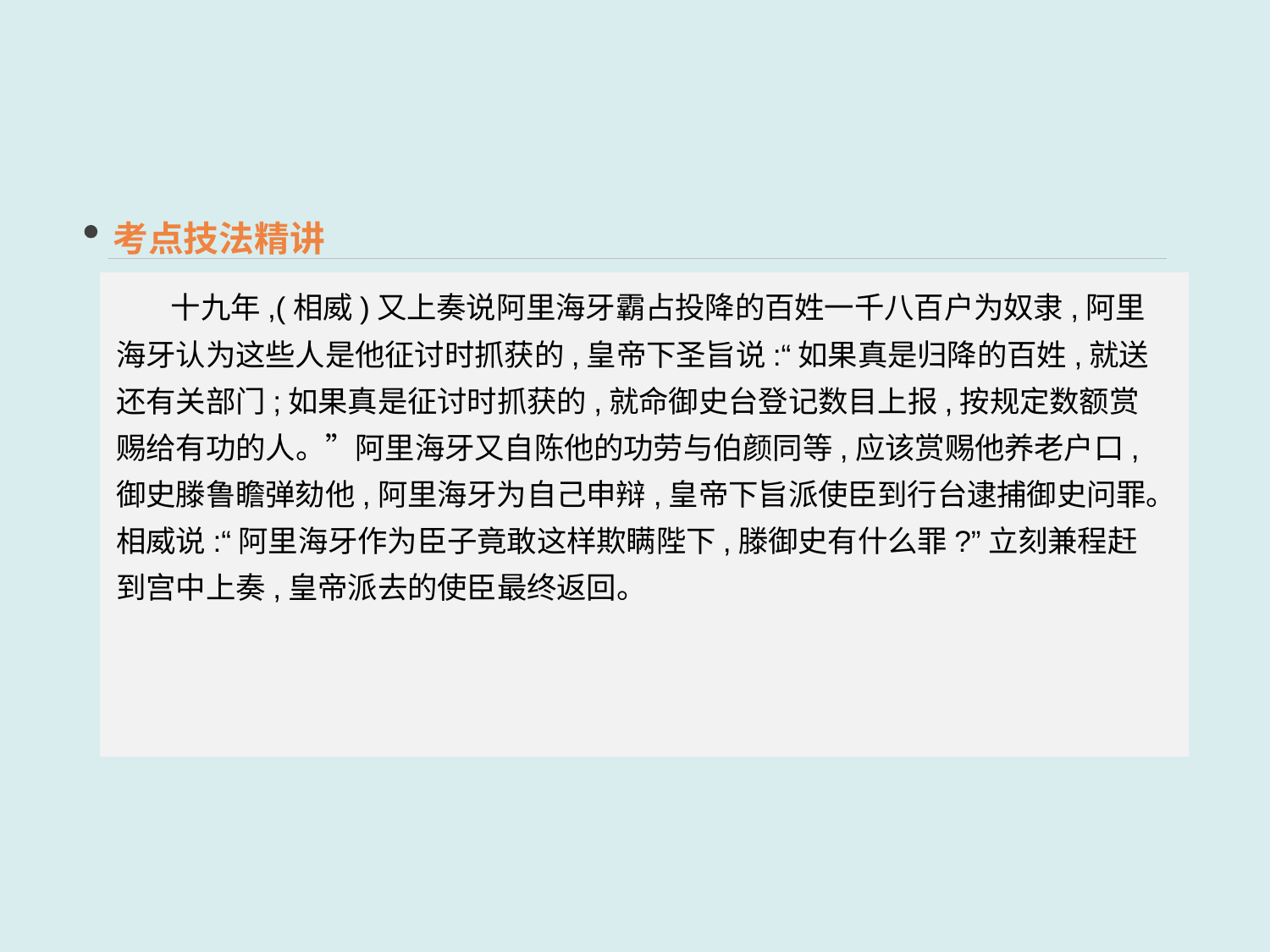

考点技法精讲

       十九年,(相威)又上奏说阿里海牙霸占投降的百姓一千八百户为奴隶,阿里海牙认为这些人是他征讨时抓获的,皇帝下圣旨说:“如果真是归降的百姓,就送还有关部门;如果真是征讨时抓获的,就命御史台登记数目上报,按规定数额赏赐给有功的人。”阿里海牙又自陈他的功劳与伯颜同等,应该赏赐他养老户口,御史滕鲁瞻弹劾他,阿里海牙为自己申辩,皇帝下旨派使臣到行台逮捕御史问罪。相威说:“阿里海牙作为臣子竟敢这样欺瞒陛下,滕御史有什么罪?”立刻兼程赶到宫中上奏,皇帝派去的使臣最终返回。